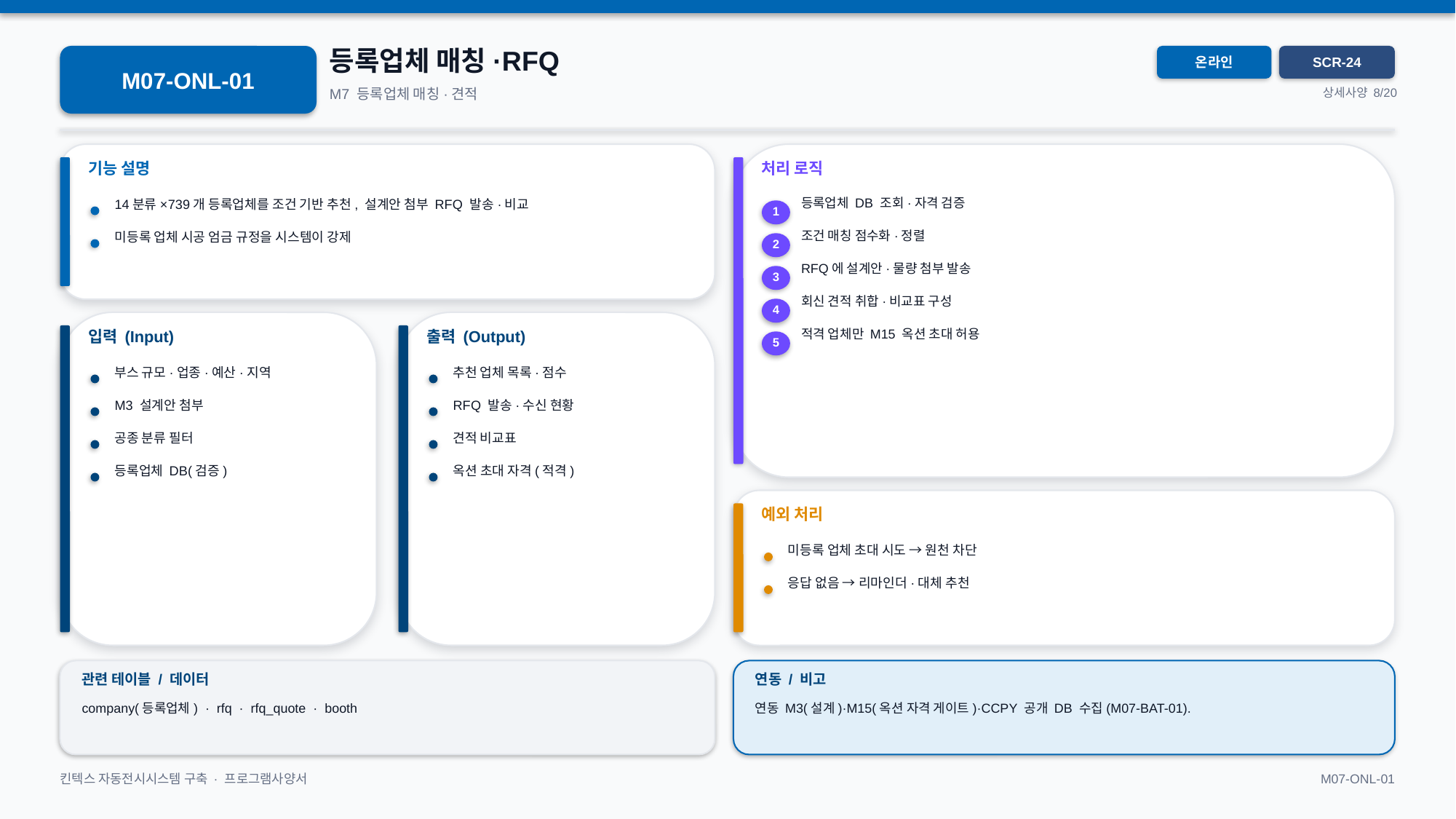

등록업체 매칭·RFQ

M07-ONL-01

온라인

SCR-24
M7 등록업체 매칭·견적
상세사양 8/20

기능 설명
처리 로직
등록업체 DB 조회·자격 검증
14분류×739개 등록업체를 조건 기반 추천, 설계안 첨부 RFQ 발송·비교
1

조건 매칭 점수화·정렬
미등록 업체 시공 엄금 규정을 시스템이 강제
2

RFQ에 설계안·물량 첨부 발송
3

회신 견적 취합·비교표 구성
4

입력 (Input)
출력 (Output)
적격 업체만 M15 옥션 초대 허용
5

부스 규모·업종·예산·지역
추천 업체 목록·점수

M3 설계안 첨부
RFQ 발송·수신 현황

공종 분류 필터
견적 비교표

등록업체 DB(검증)
옥션 초대 자격(적격)

예외 처리
미등록 업체 초대 시도 → 원천 차단

응답 없음 → 리마인더·대체 추천

관련 테이블 / 데이터
연동 / 비고
company(등록업체)  ·  rfq  ·  rfq_quote  ·  booth
연동 M3(설계)·M15(옥션 자격 게이트)·CCPY 공개 DB 수집(M07-BAT-01).
킨텍스 자동전시시스템 구축 · 프로그램사양서
M07-ONL-01